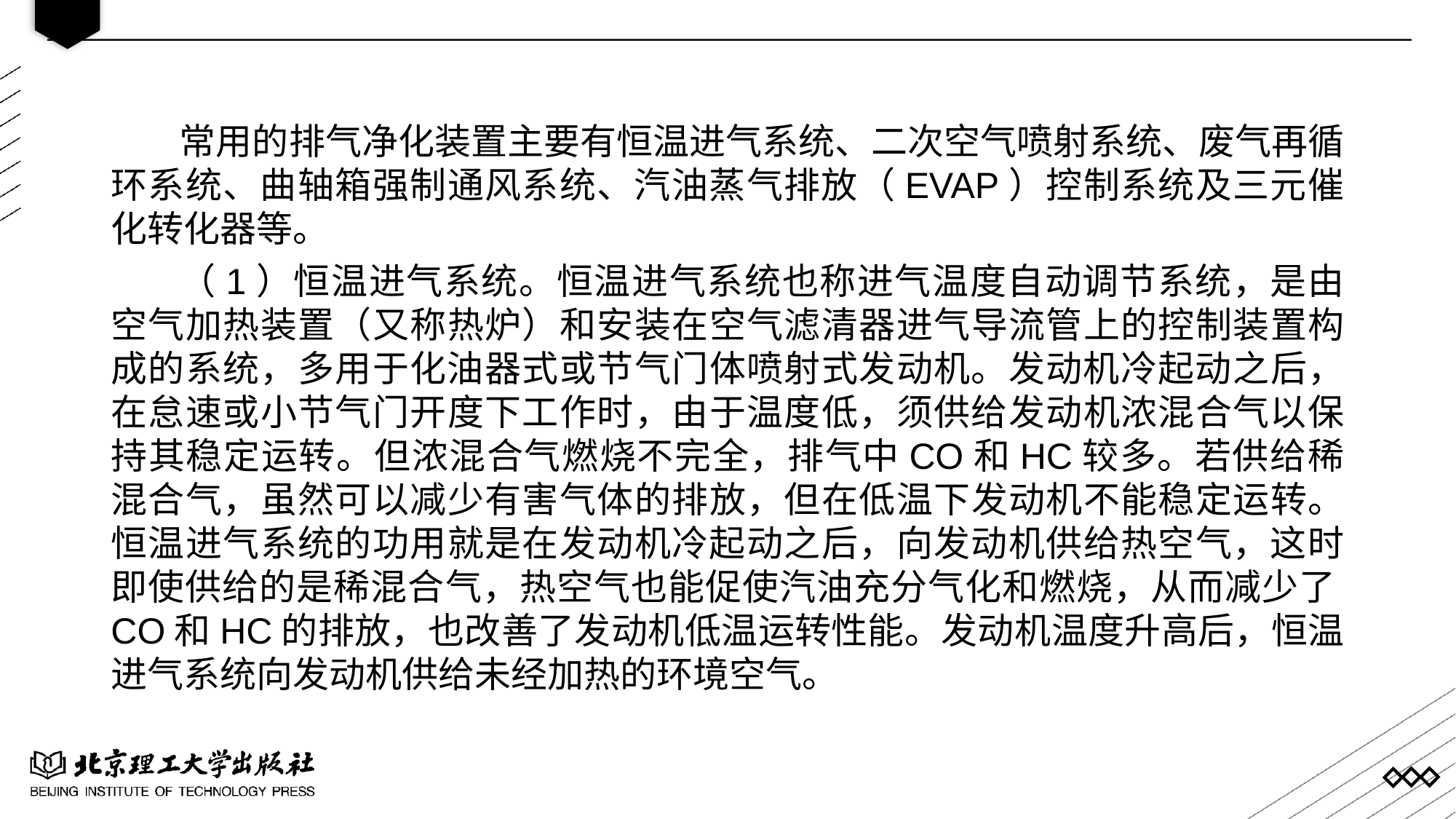

常用的排气净化装置主要有恒温进气系统、二次空气喷射系统、废气再循环系统、曲轴箱强制通风系统、汽油蒸气排放（EVAP）控制系统及三元催化转化器等。
（1）恒温进气系统。恒温进气系统也称进气温度自动调节系统，是由空气加热装置（又称热炉）和安装在空气滤清器进气导流管上的控制装置构成的系统，多用于化油器式或节气门体喷射式发动机。发动机冷起动之后，在怠速或小节气门开度下工作时，由于温度低，须供给发动机浓混合气以保持其稳定运转。但浓混合气燃烧不完全，排气中CO和HC较多。若供给稀混合气，虽然可以减少有害气体的排放，但在低温下发动机不能稳定运转。恒温进气系统的功用就是在发动机冷起动之后，向发动机供给热空气，这时即使供给的是稀混合气，热空气也能促使汽油充分气化和燃烧，从而减少了CO和HC的排放，也改善了发动机低温运转性能。发动机温度升高后，恒温进气系统向发动机供给未经加热的环境空气。